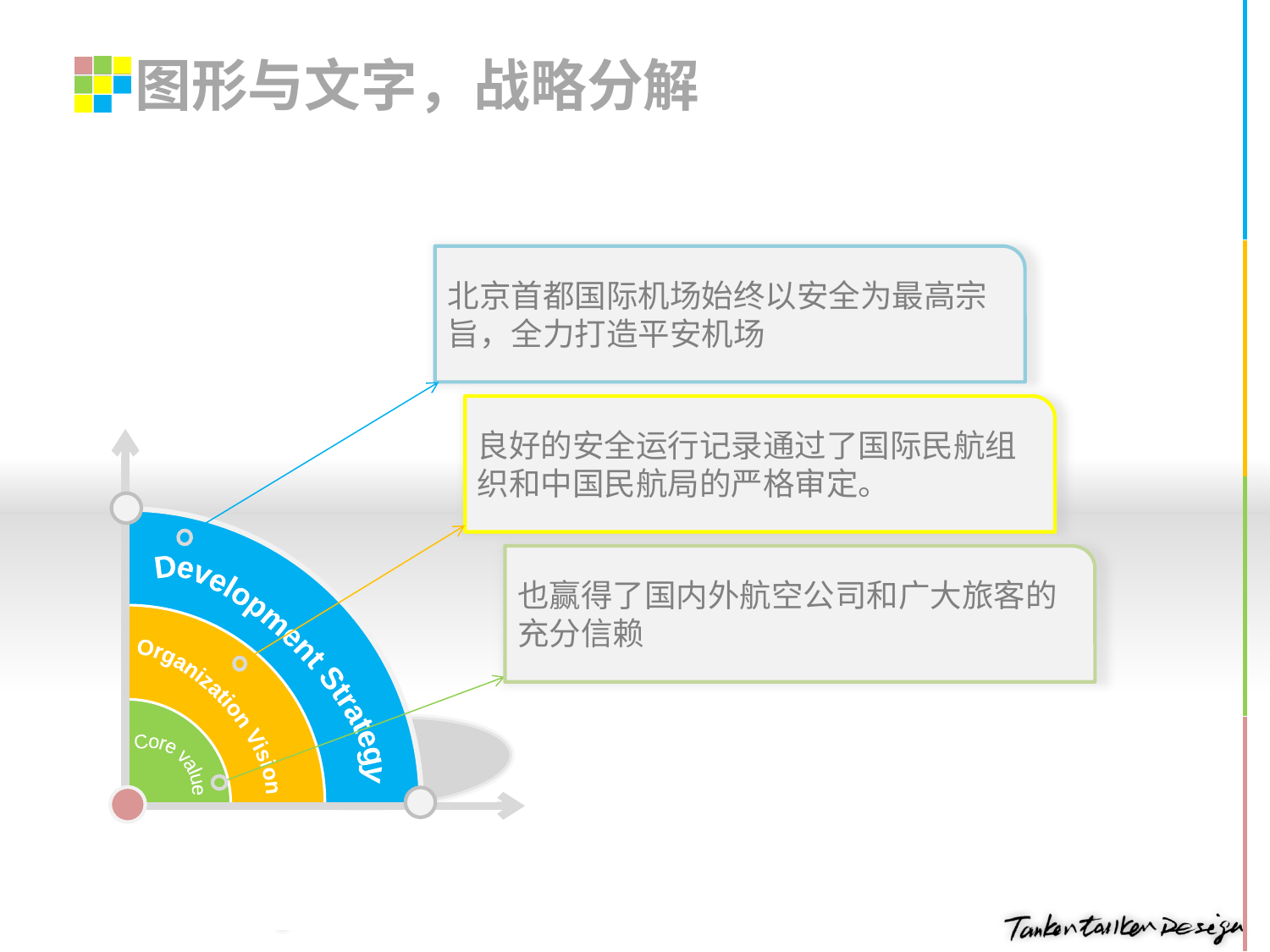

# 图形与文字，战略分解
北京首都国际机场始终以安全为最高宗旨，全力打造平安机场

良好的安全运行记录通过了国际民航组织和中国民航局的严格审定。

Development Strategy
Organization Vision

Core value

也赢得了国内外航空公司和广大旅客的充分信赖